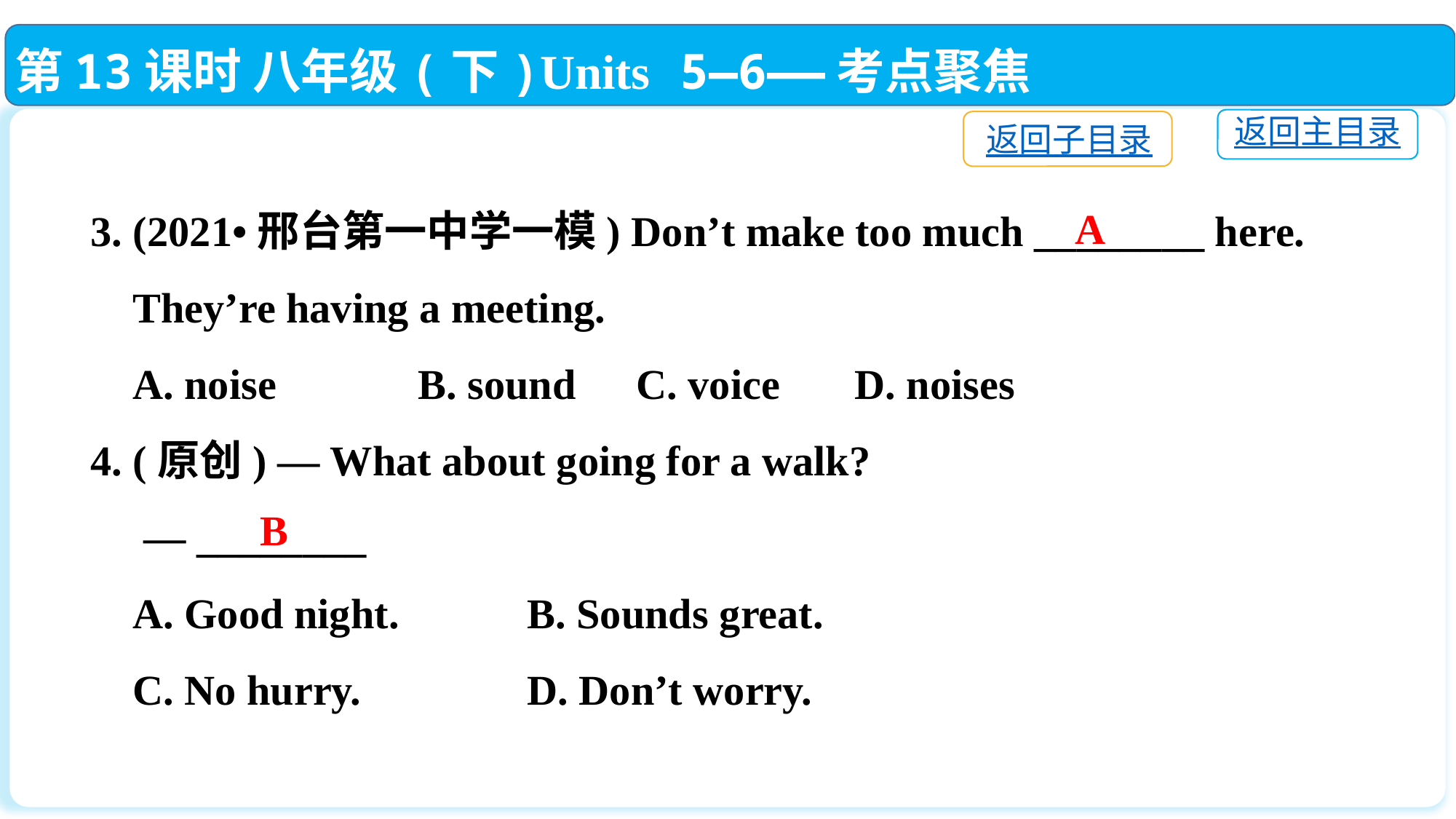

第13课时 八年级(下)Units 5—6——考点聚焦

返回主目录

返回子目录
3. (2021•邢台第一中学一模) Don’t make too much ________ here.
    They’re having a meeting.
    A. noise　　	B. sound	C. voice　 	D. noises
4. (原创) — What about going for a walk?
     — ________
    A. Good night.		B. Sounds great.
    C. No hurry. 		D. Don’t worry.
A
B